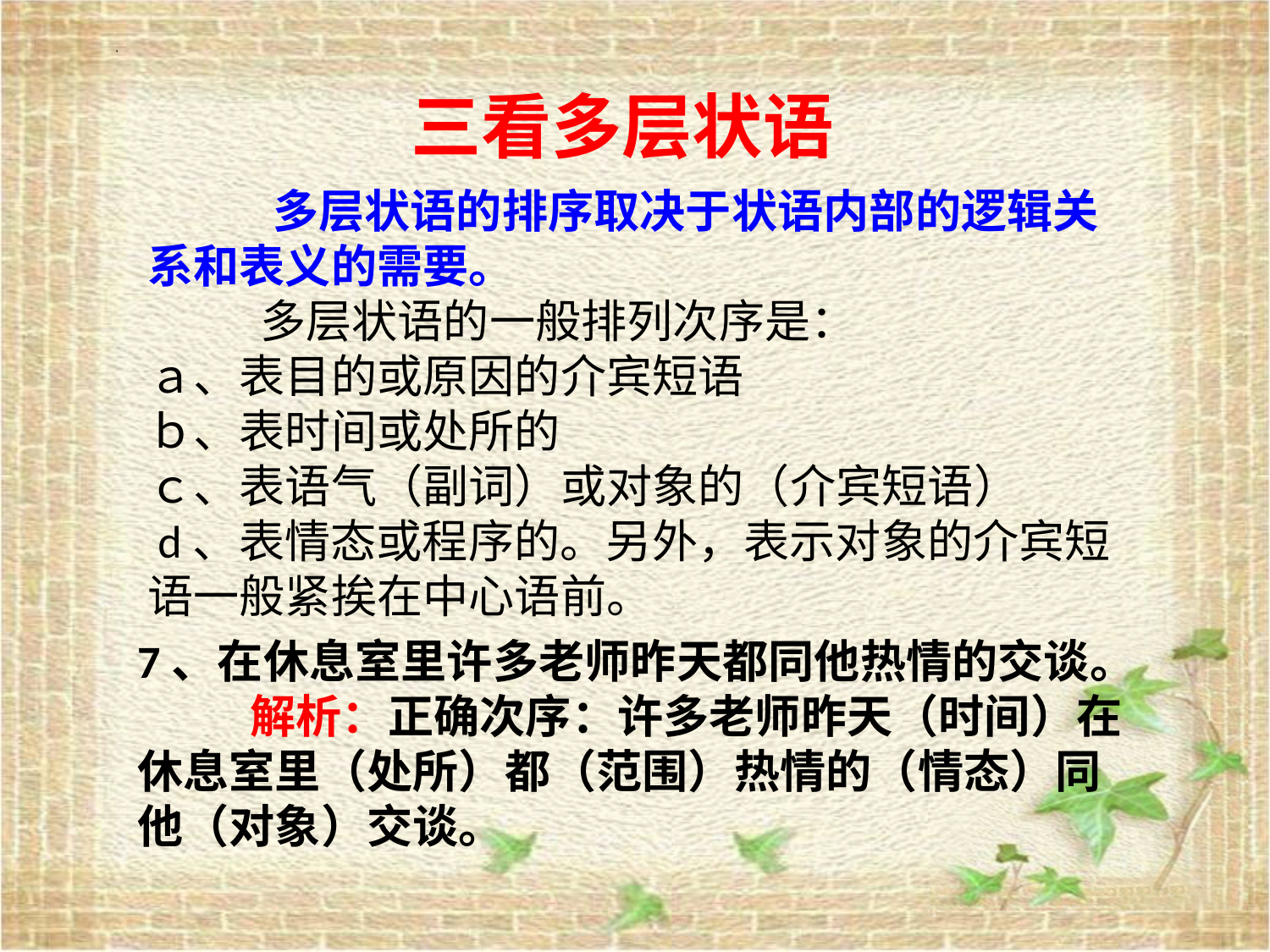

三看多层状语
         多层状语的排序取决于状语内部的逻辑关系和表义的需要。
        多层状语的一般排列次序是：
ａ、表目的或原因的介宾短语
ｂ、表时间或处所的
ｃ、表语气（副词）或对象的（介宾短语）
 d、表情态或程序的。另外，表示对象的介宾短语一般紧挨在中心语前。
7、在休息室里许多老师昨天都同他热情的交谈。
        解析：正确次序：许多老师昨天（时间）在休息室里（处所）都（范围）热情的（情态）同他（对象）交谈。